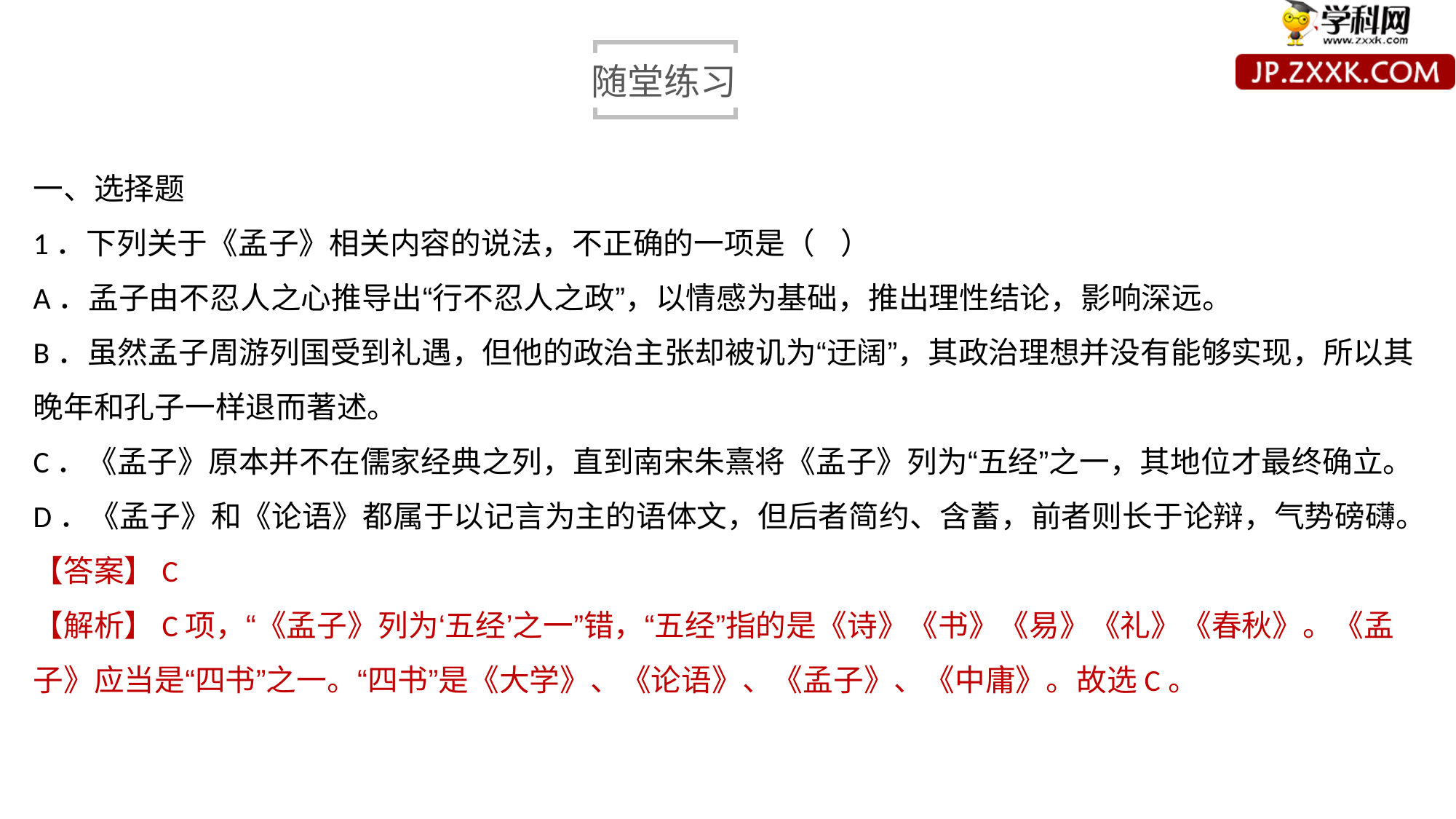

随堂练习
一、选择题
1．下列关于《孟子》相关内容的说法，不正确的一项是（   ）
A．孟子由不忍人之心推导出“行不忍人之政”，以情感为基础，推出理性结论，影响深远。
B．虽然孟子周游列国受到礼遇，但他的政治主张却被讥为“迂阔”，其政治理想并没有能够实现，所以其晚年和孔子一样退而著述。
C．《孟子》原本并不在儒家经典之列，直到南宋朱熹将《孟子》列为“五经”之一，其地位才最终确立。
D．《孟子》和《论语》都属于以记言为主的语体文，但后者简约、含蓄，前者则长于论辩，气势磅礴。
【答案】C
【解析】C项，“《孟子》列为‘五经’之一”错，“五经”指的是《诗》《书》《易》《礼》《春秋》。《孟子》应当是“四书”之一。“四书”是《大学》、《论语》、《孟子》、《中庸》。故选C。